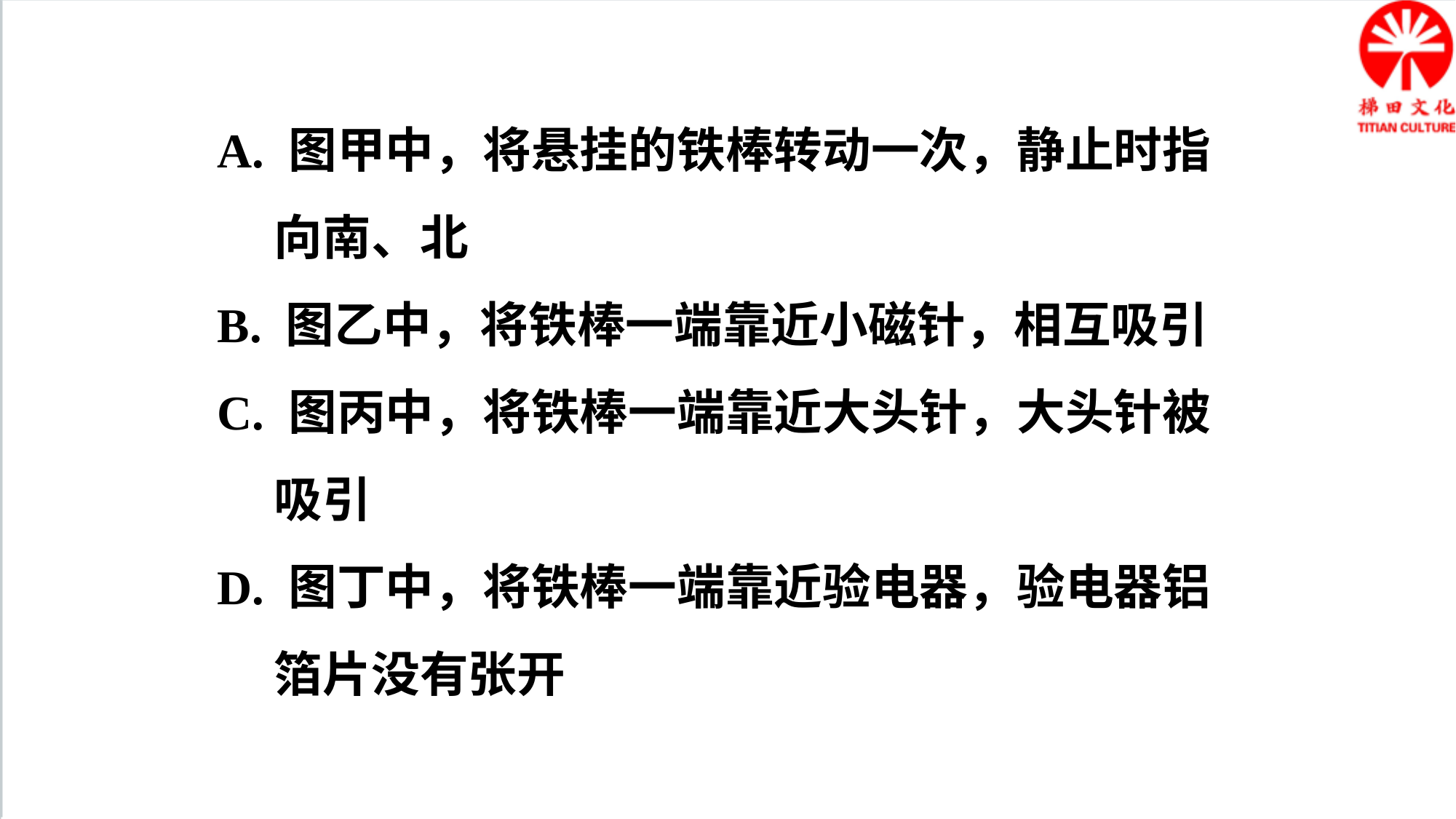

A. 图甲中，将悬挂的铁棒转动一次，静止时指向南、北
B. 图乙中，将铁棒一端靠近小磁针，相互吸引
C. 图丙中，将铁棒一端靠近大头针，大头针被吸引
D. 图丁中，将铁棒一端靠近验电器，验电器铝箔片没有张开